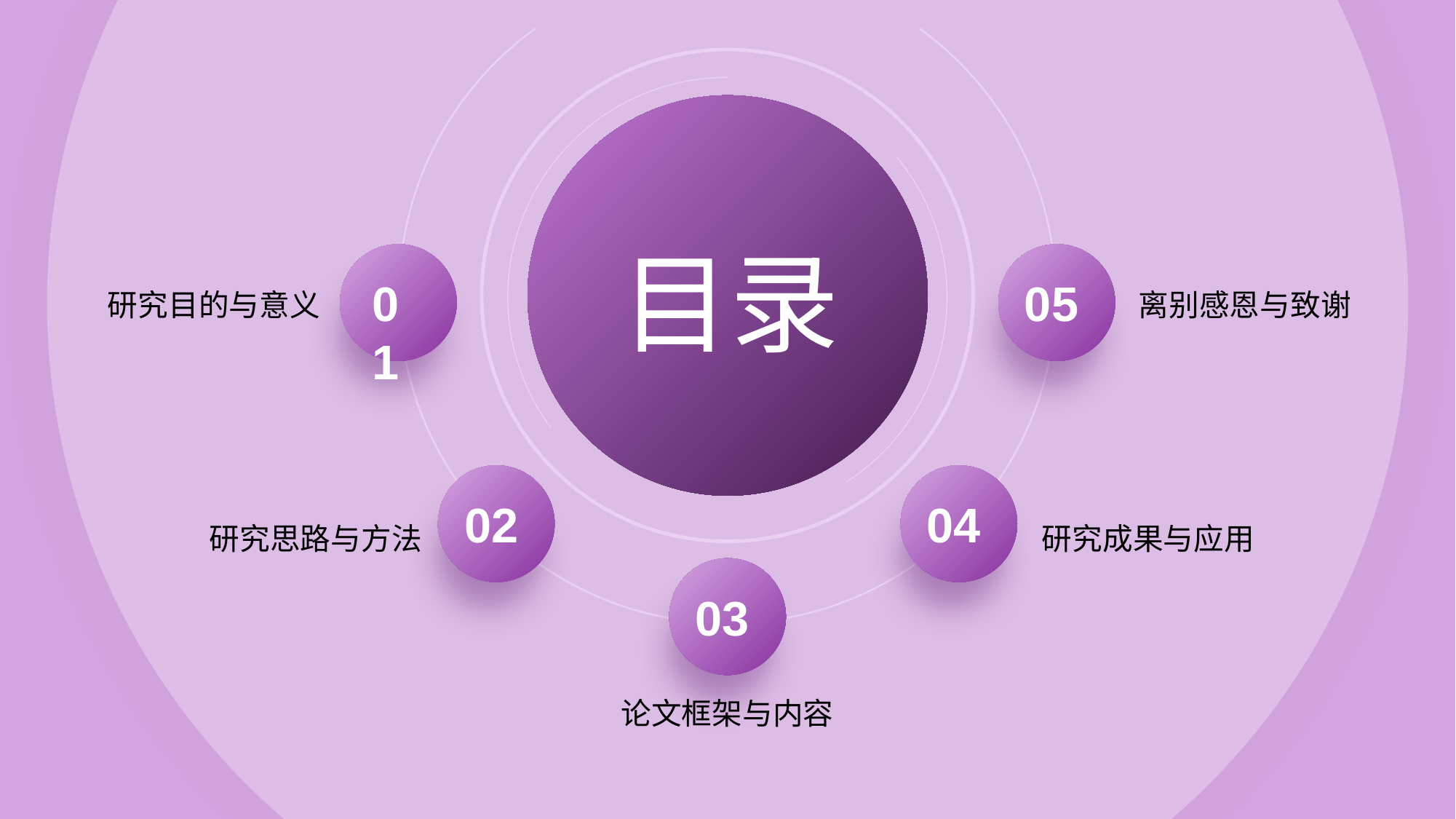

01
目录

05
研究目的与意义
离别感恩与致谢

02

04
研究思路与方法
研究成果与应用

03
论文框架与内容